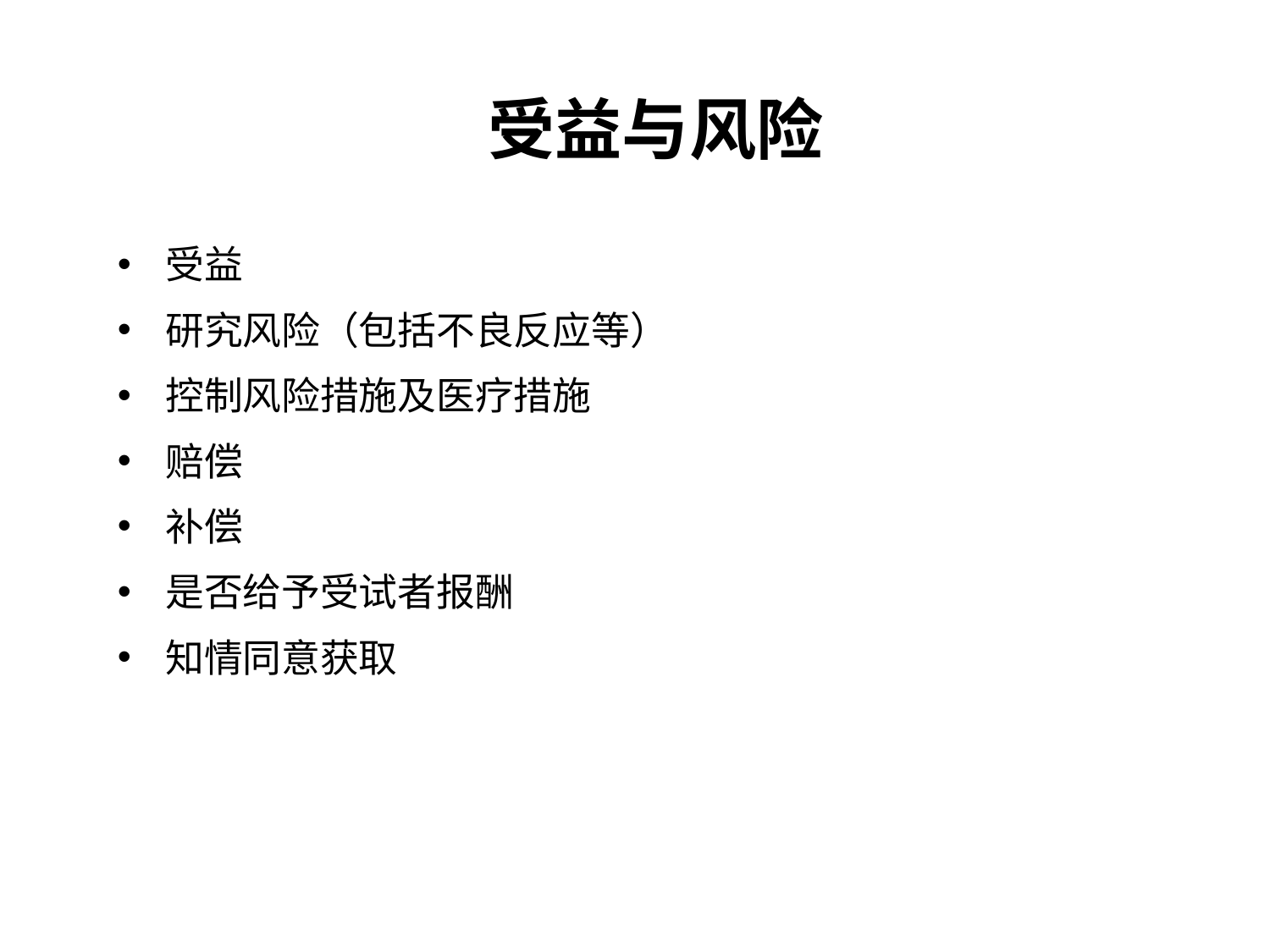

# 受益与风险
受益
研究风险（包括不良反应等）
控制风险措施及医疗措施
赔偿
补偿
是否给予受试者报酬
知情同意获取